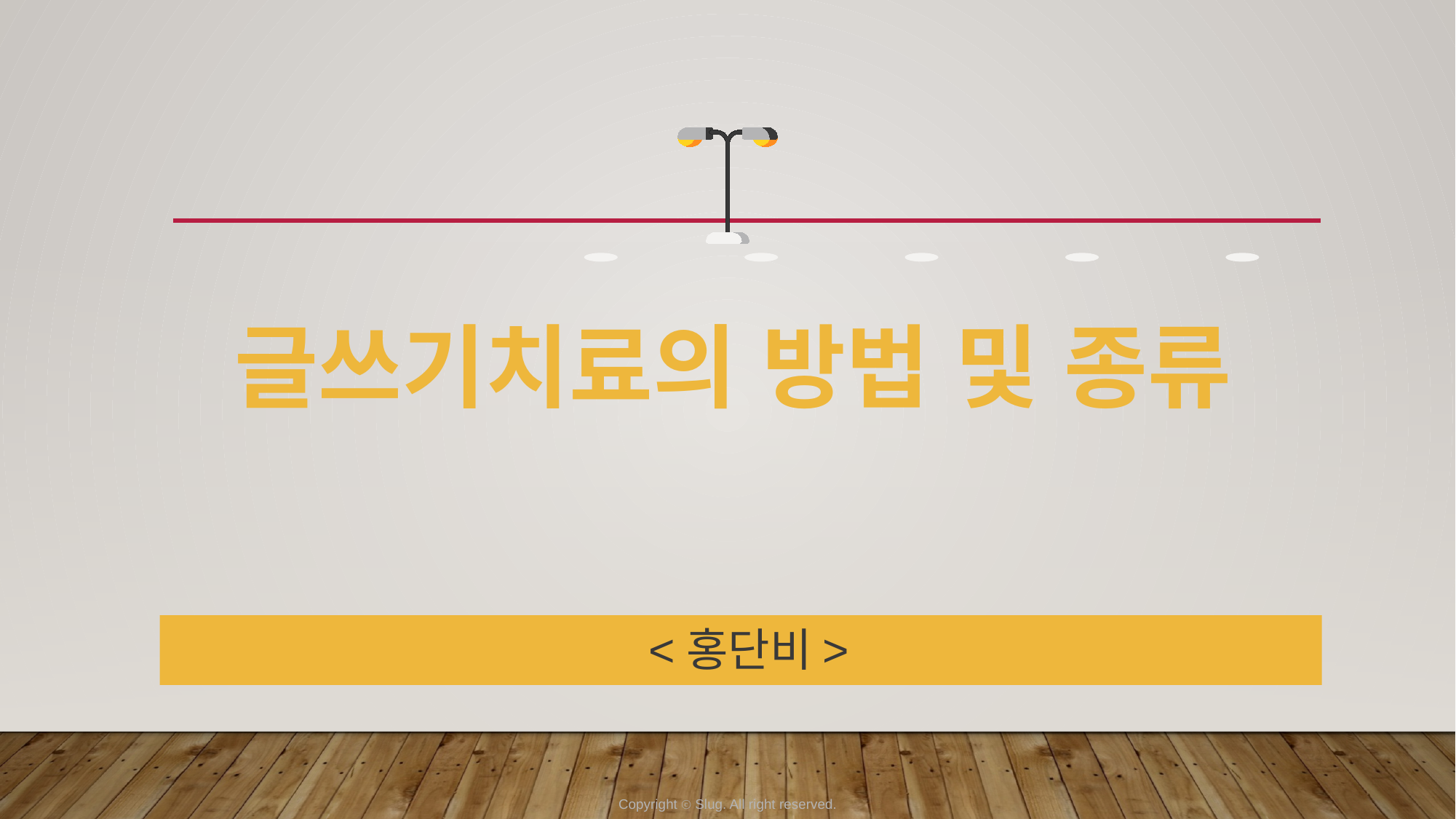

글쓰기치료의 방법 및 종류

<홍단비>
Copyright ⓒ Slug. All right reserved.